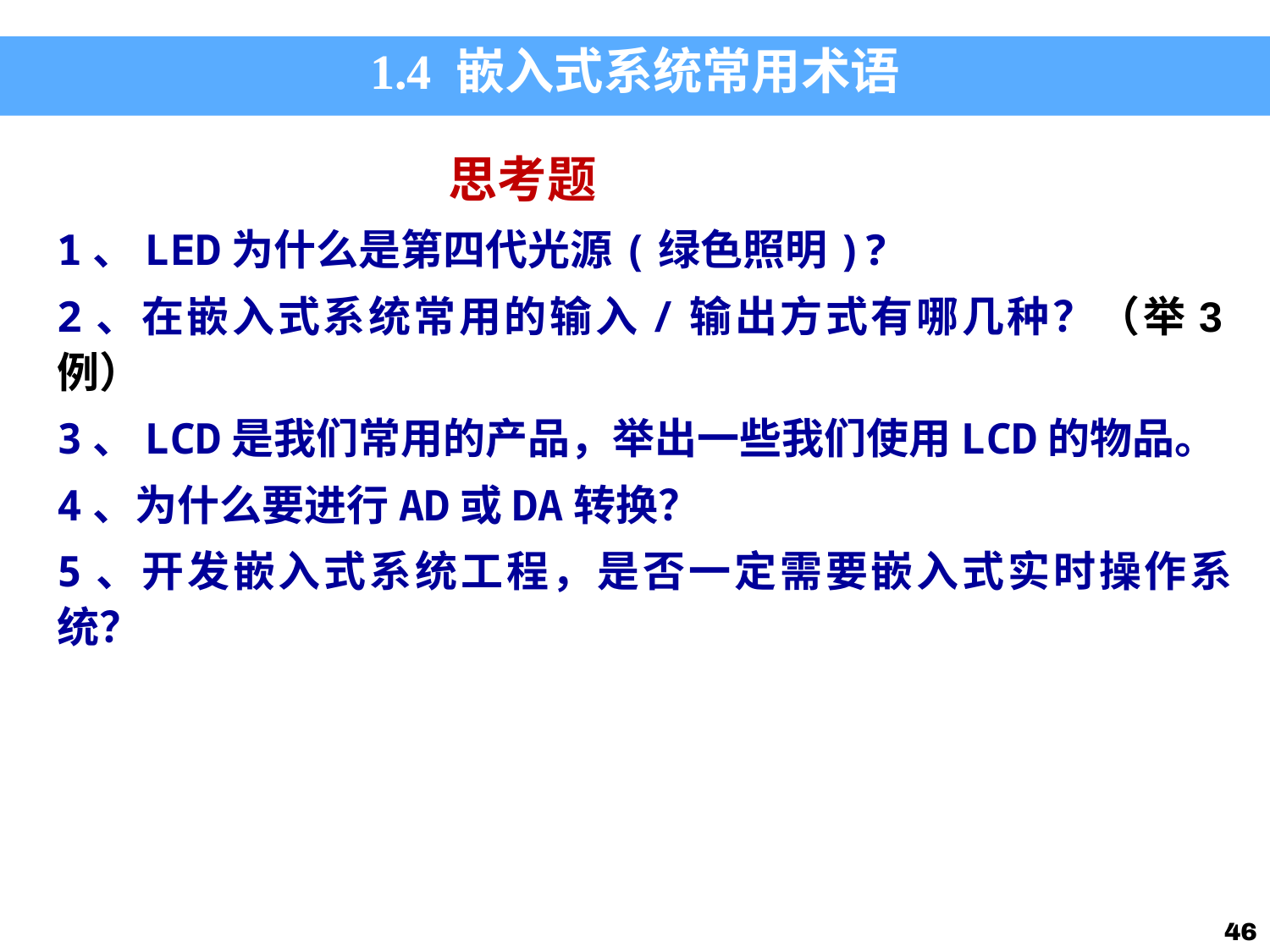

1.4 嵌入式系统常用术语
                                        思考题
1、LED为什么是第四代光源(绿色照明)?
2、在嵌入式系统常用的输入/输出方式有哪几种？（举3例）
3、LCD是我们常用的产品，举出一些我们使用LCD的物品。
4、为什么要进行AD或DA转换？
5、开发嵌入式系统工程，是否一定需要嵌入式实时操作系统？
46